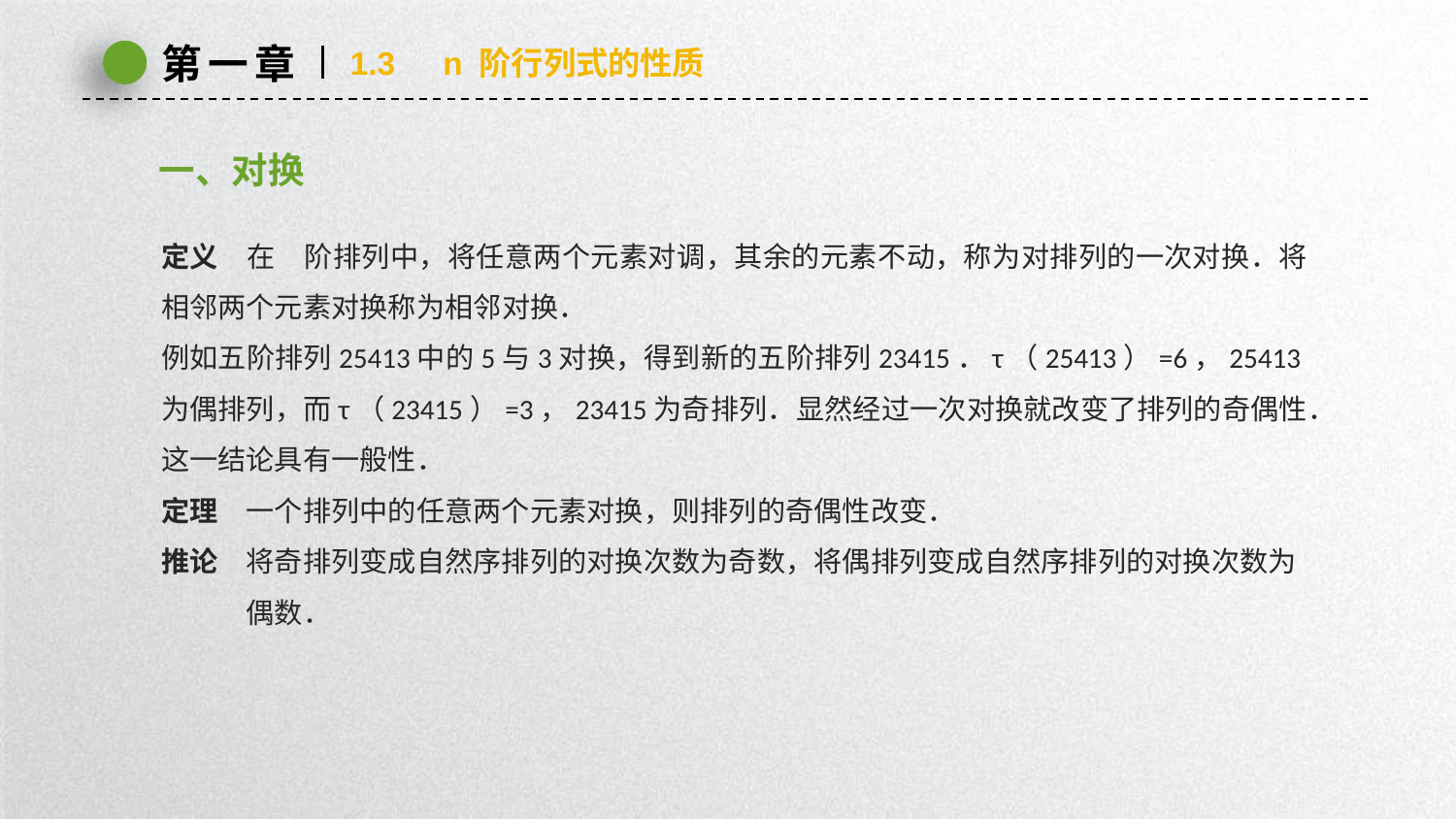

第一章
1.3　n 阶行列式的性质

一、对换
定义　在　阶排列中，将任意两个元素对调，其余的元素不动，称为对排列的一次对换．将相邻两个元素对换称为相邻对换．
例如五阶排列25413中的5与3对换，得到新的五阶排列23415．τ（25413）=6，25413为偶排列，而τ（23415）=3，23415为奇排列．显然经过一次对换就改变了排列的奇偶性．这一结论具有一般性．
定理　一个排列中的任意两个元素对换，则排列的奇偶性改变．
推论　将奇排列变成自然序排列的对换次数为奇数，将偶排列变成自然序排列的对换次数为
　　　偶数．